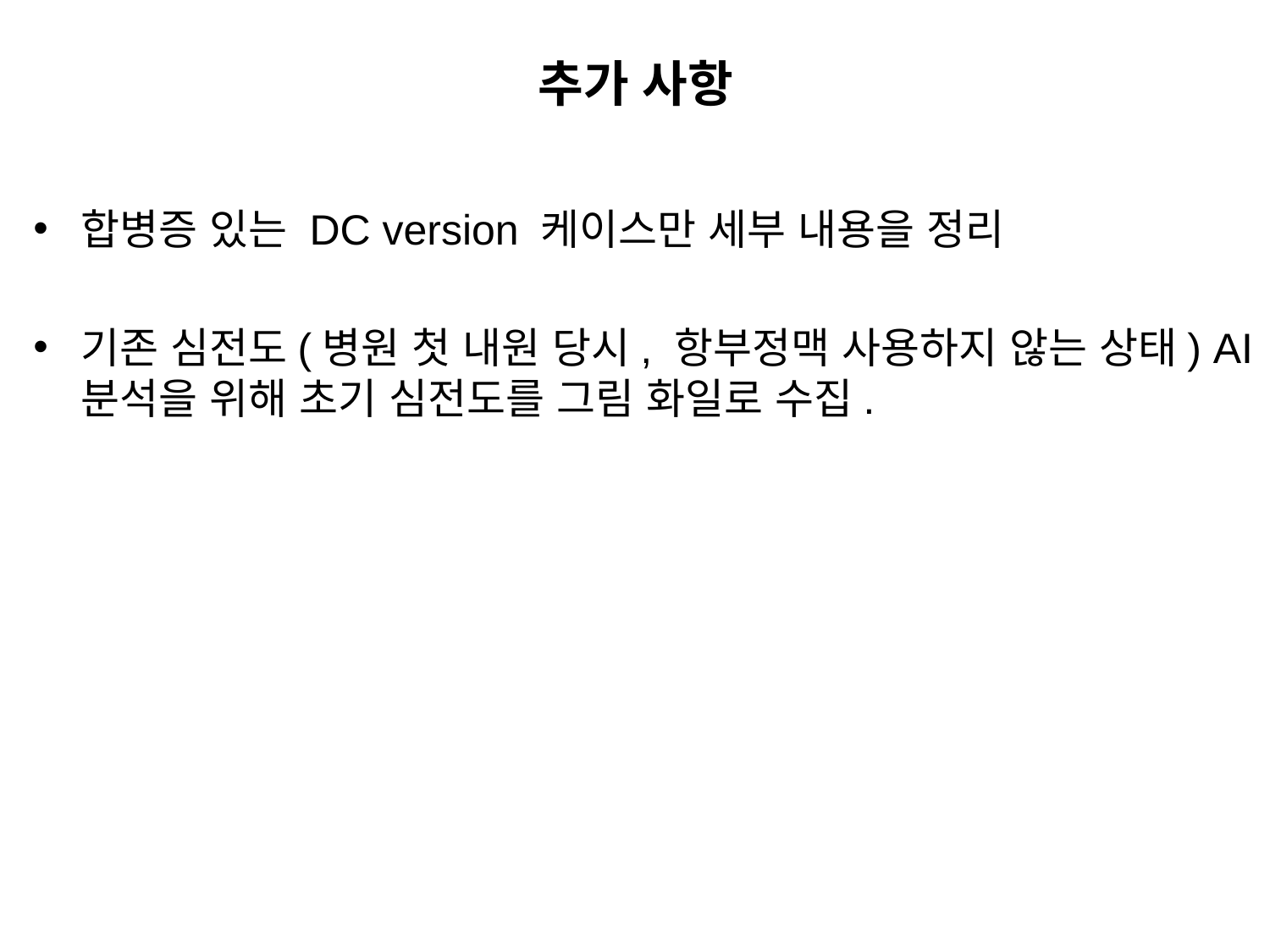

# 추가 사항
합병증 있는 DC version 케이스만 세부 내용을 정리

기존 심전도(병원 첫 내원 당시, 항부정맥 사용하지 않는 상태) AI 분석을 위해 초기 심전도를 그림 화일로 수집.